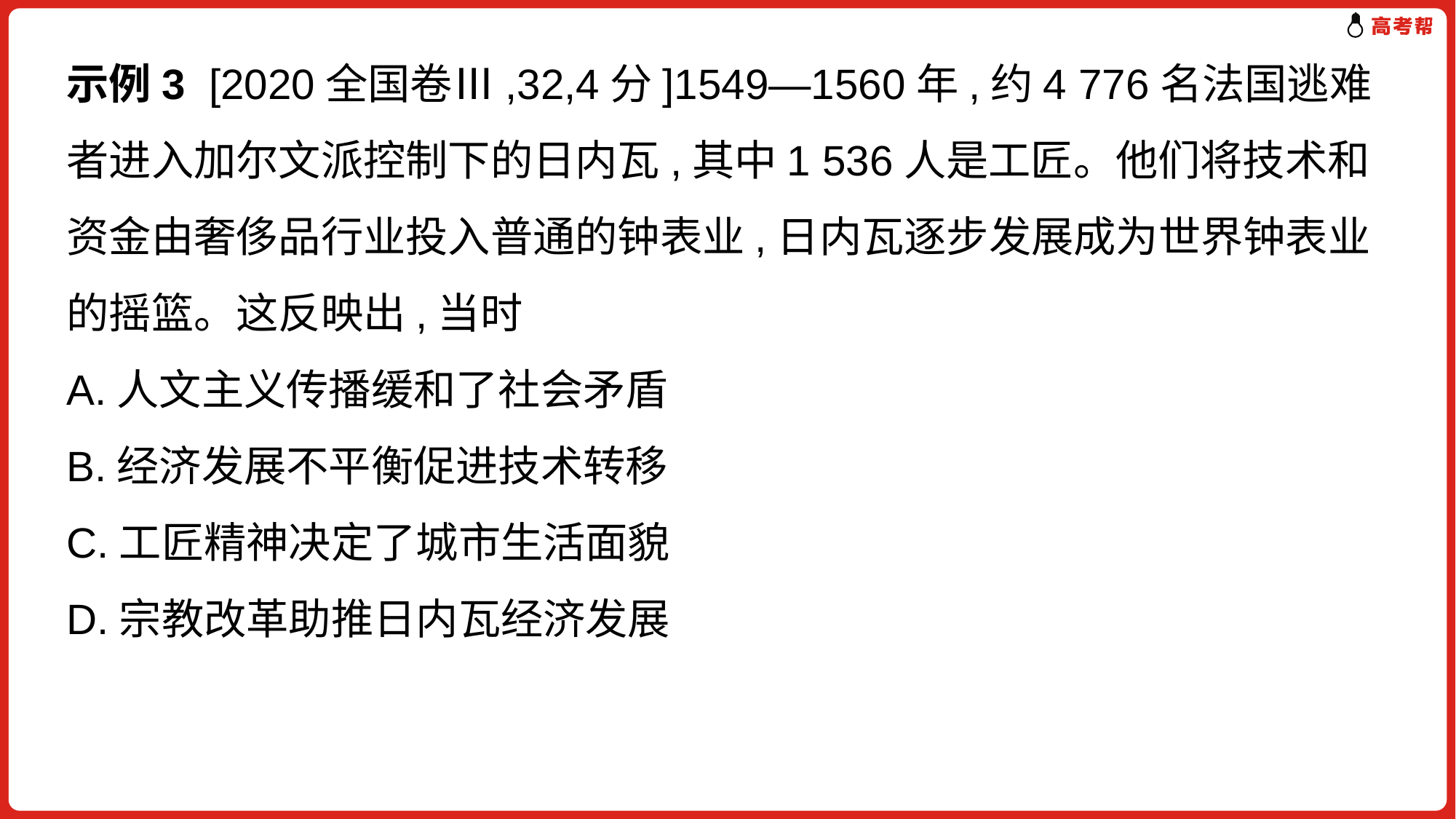

示例3  [2020全国卷Ⅲ,32,4分]1549—1560年,约4 776名法国逃难者进入加尔文派控制下的日内瓦,其中1 536人是工匠。他们将技术和资金由奢侈品行业投入普通的钟表业,日内瓦逐步发展成为世界钟表业的摇篮。这反映出,当时
A.人文主义传播缓和了社会矛盾
B.经济发展不平衡促进技术转移
C.工匠精神决定了城市生活面貌
D.宗教改革助推日内瓦经济发展